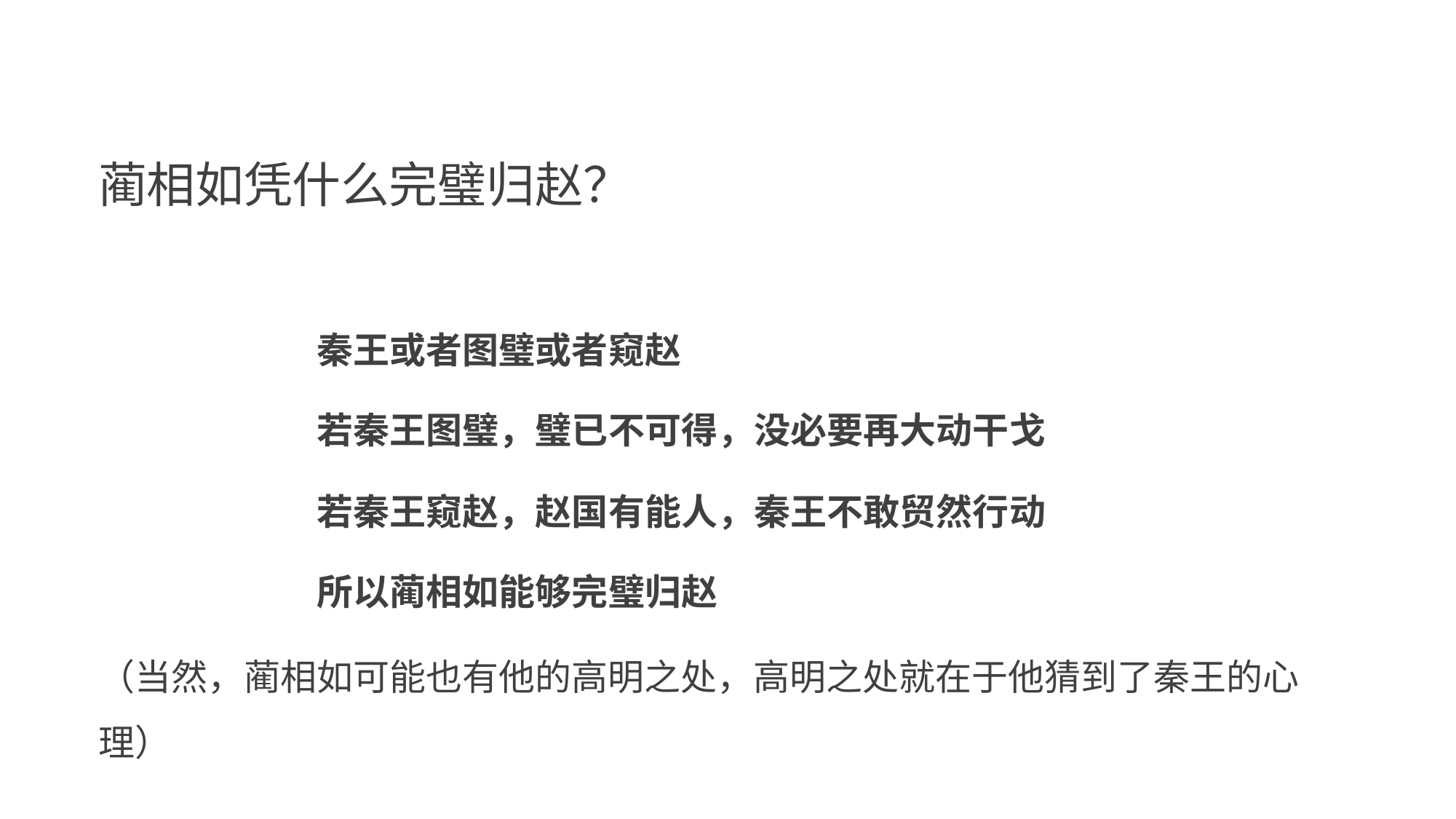

蔺相如凭什么完璧归赵？
秦王或者图璧或者窥赵
若秦王图璧，璧已不可得，没必要再大动干戈
若秦王窥赵，赵国有能人，秦王不敢贸然行动
所以蔺相如能够完璧归赵
（当然，蔺相如可能也有他的高明之处，高明之处就在于他猜到了秦王的心 理）